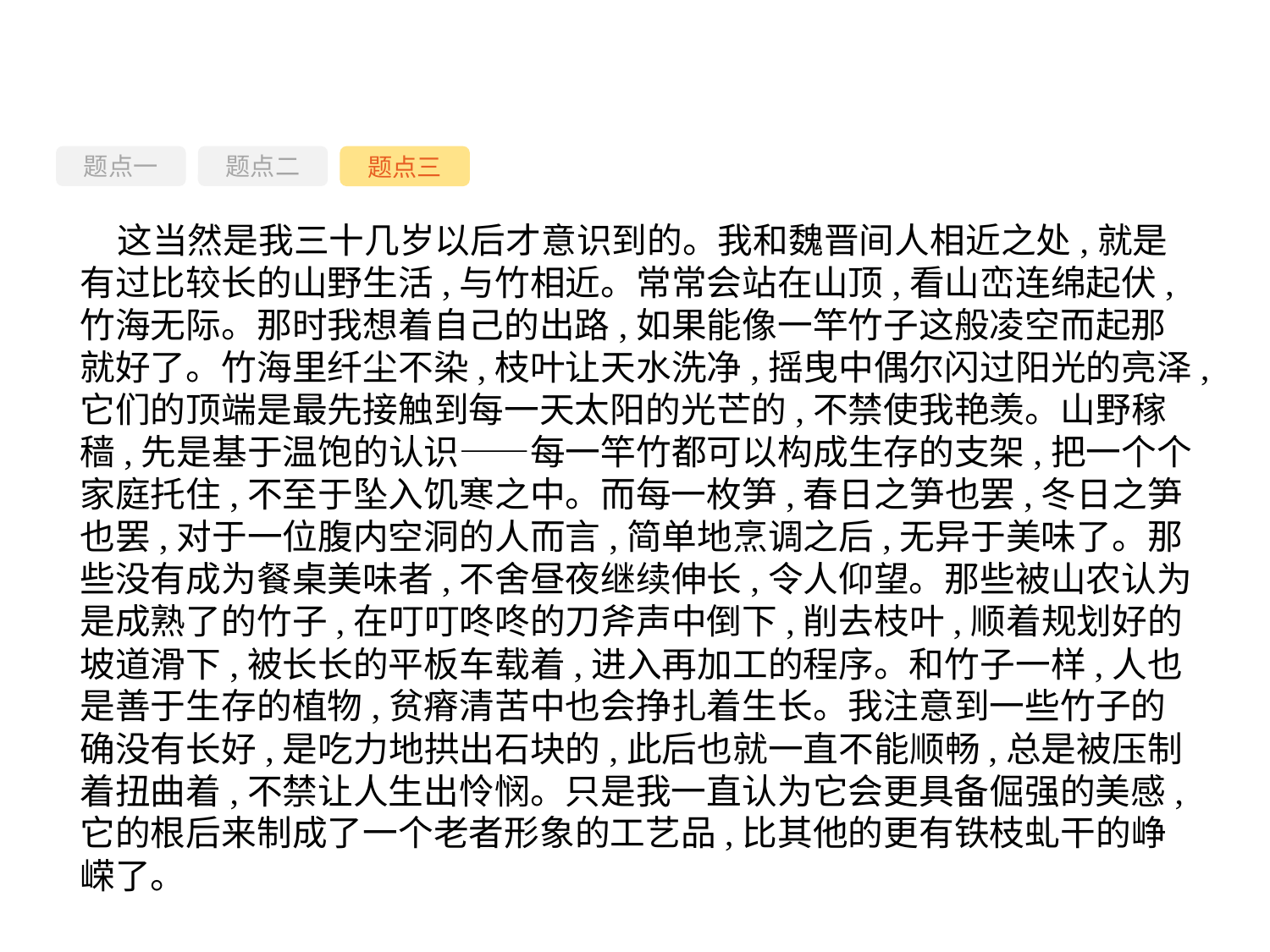

题点一
题点三
题点二
这当然是我三十几岁以后才意识到的。我和魏晋间人相近之处,就是有过比较长的山野生活,与竹相近。常常会站在山顶,看山峦连绵起伏,竹海无际。那时我想着自己的出路,如果能像一竿竹子这般凌空而起那就好了。竹海里纤尘不染,枝叶让天水洗净,摇曳中偶尔闪过阳光的亮泽,它们的顶端是最先接触到每一天太阳的光芒的,不禁使我艳羡。山野稼穑,先是基于温饱的认识——每一竿竹都可以构成生存的支架,把一个个家庭托住,不至于坠入饥寒之中。而每一枚笋,春日之笋也罢,冬日之笋也罢,对于一位腹内空洞的人而言,简单地烹调之后,无异于美味了。那些没有成为餐桌美味者,不舍昼夜继续伸长,令人仰望。那些被山农认为是成熟了的竹子,在叮叮咚咚的刀斧声中倒下,削去枝叶,顺着规划好的坡道滑下,被长长的平板车载着,进入再加工的程序。和竹子一样,人也是善于生存的植物,贫瘠清苦中也会挣扎着生长。我注意到一些竹子的确没有长好,是吃力地拱出石块的,此后也就一直不能顺畅,总是被压制着扭曲着,不禁让人生出怜悯。只是我一直认为它会更具备倔强的美感,它的根后来制成了一个老者形象的工艺品,比其他的更有铁枝虬干的峥嵘了。
-73-